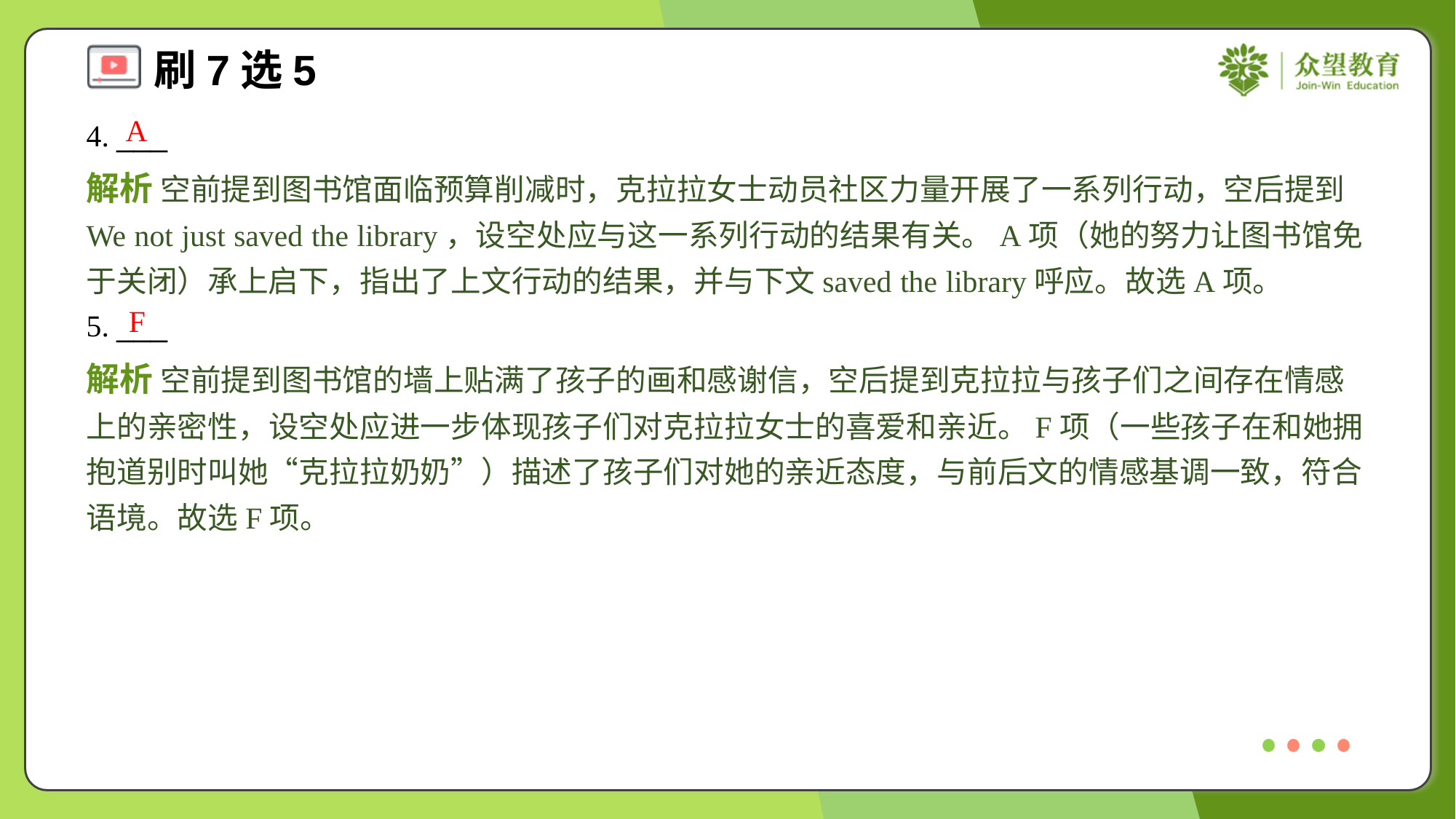

A
4. ___
解析 空前提到图书馆面临预算削减时，克拉拉女士动员社区力量开展了一系列行动，空后提到We not just saved the library，设空处应与这一系列行动的结果有关。A项（她的努力让图书馆免于关闭）承上启下，指出了上文行动的结果，并与下文saved the library呼应。故选A项。
F
5. ___
解析 空前提到图书馆的墙上贴满了孩子的画和感谢信，空后提到克拉拉与孩子们之间存在情感上的亲密性，设空处应进一步体现孩子们对克拉拉女士的喜爱和亲近。F项（一些孩子在和她拥抱道别时叫她“克拉拉奶奶”）描述了孩子们对她的亲近态度，与前后文的情感基调一致，符合语境。故选F项。